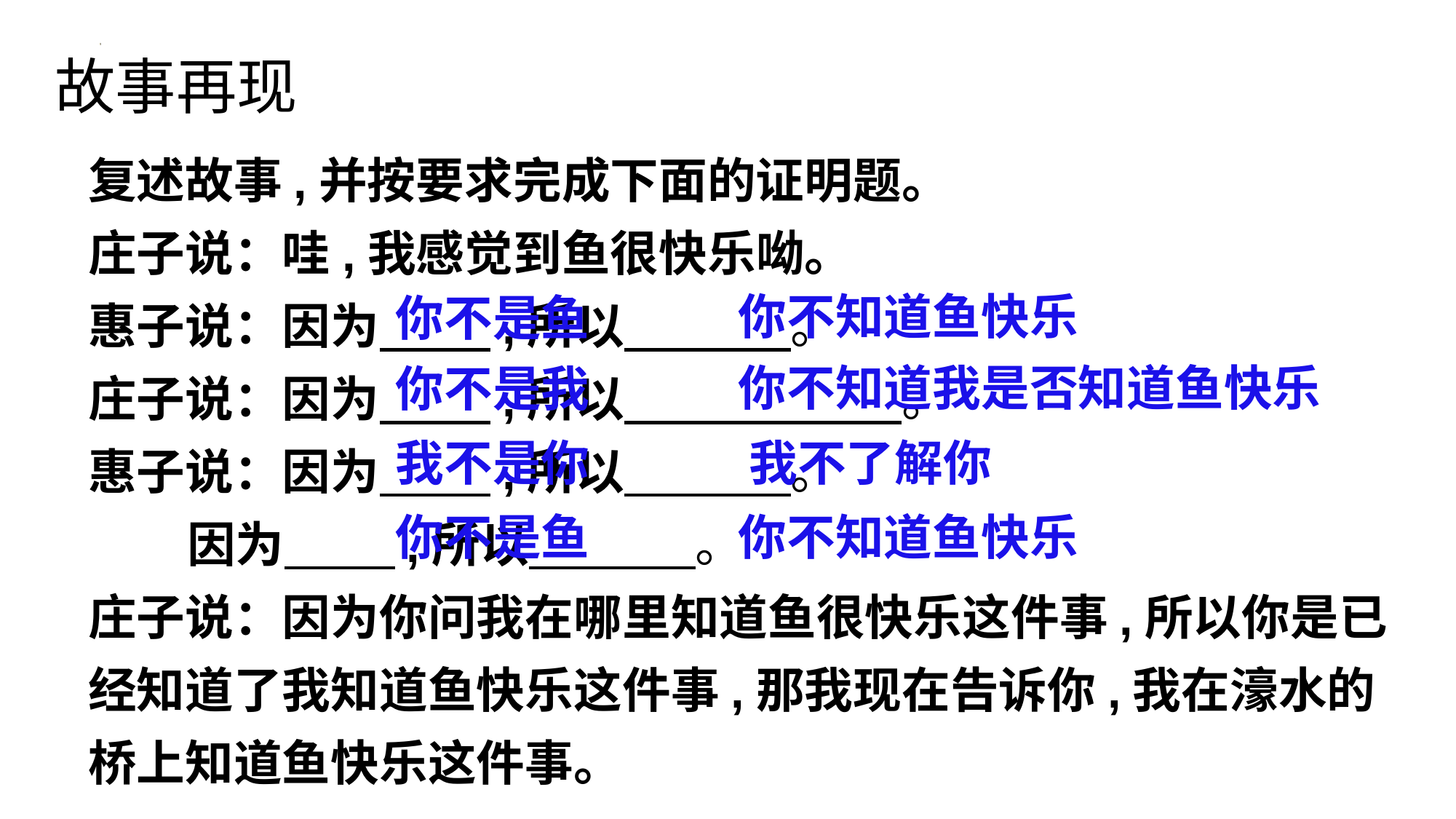

故事再现
复述故事,并按要求完成下面的证明题。
庄子说：哇,我感觉到鱼很快乐呦。
惠子说：因为          ,所以               。
庄子说：因为          ,所以                         。
惠子说：因为          ,所以               。
        因为          ,所以               。
庄子说：因为你问我在哪里知道鱼很快乐这件事,所以你是已经知道了我知道鱼快乐这件事,那我现在告诉你,我在濠水的桥上知道鱼快乐这件事。
你不知道鱼快乐
你不是鱼
你不知道我是否知道鱼快乐
你不是我
我不了解你
我不是你
你不是鱼
你不知道鱼快乐